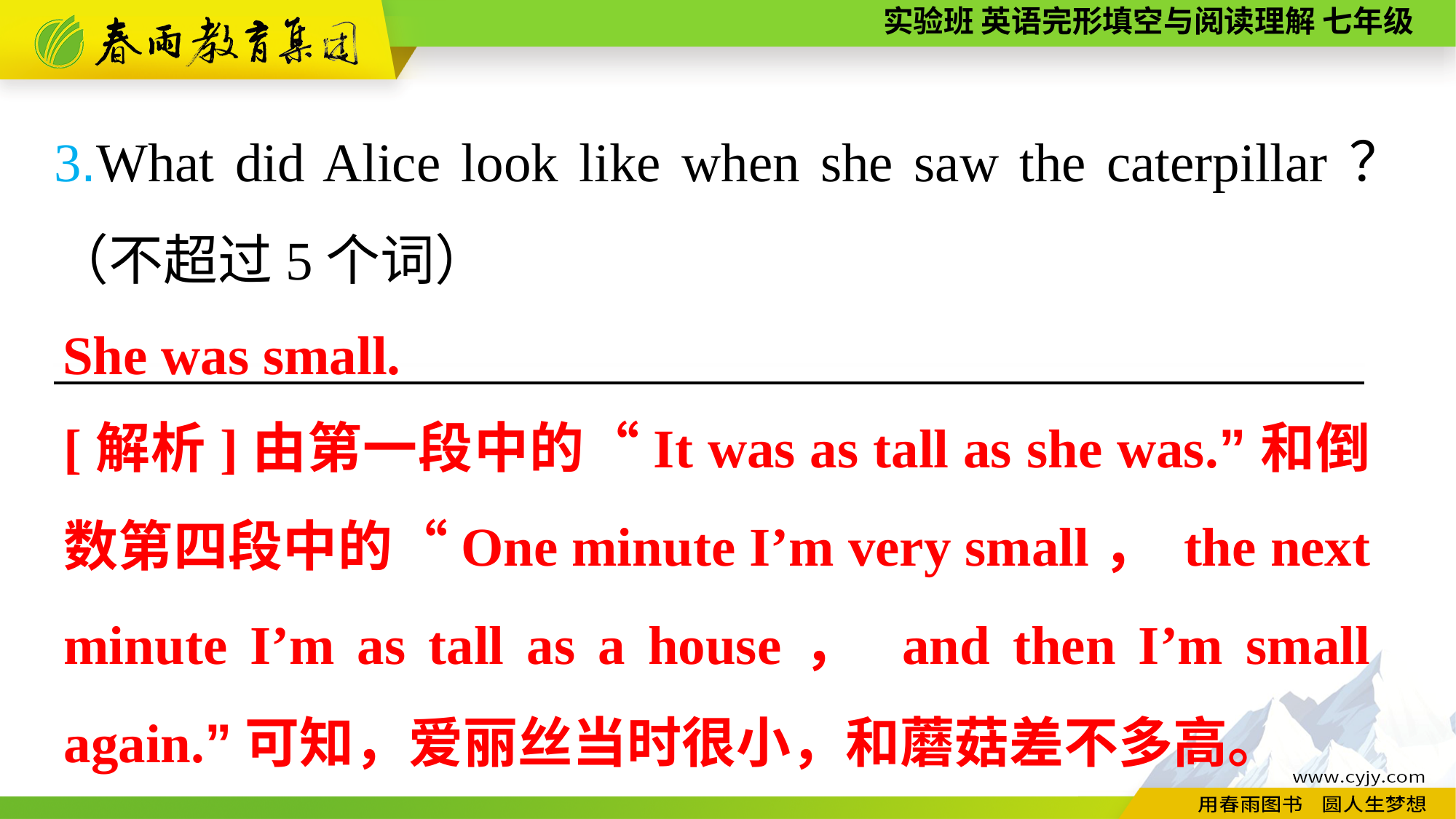

3.What did Alice look like when she saw the caterpillar？（不超过5个词）
————————————————————————
She was small.
[解析]由第一段中的“It was as tall as she was.”和倒数第四段中的“One minute I’m very small， the next minute I’m as tall as a house， and then I’m small again.”可知，爱丽丝当时很小，和蘑菇差不多高。